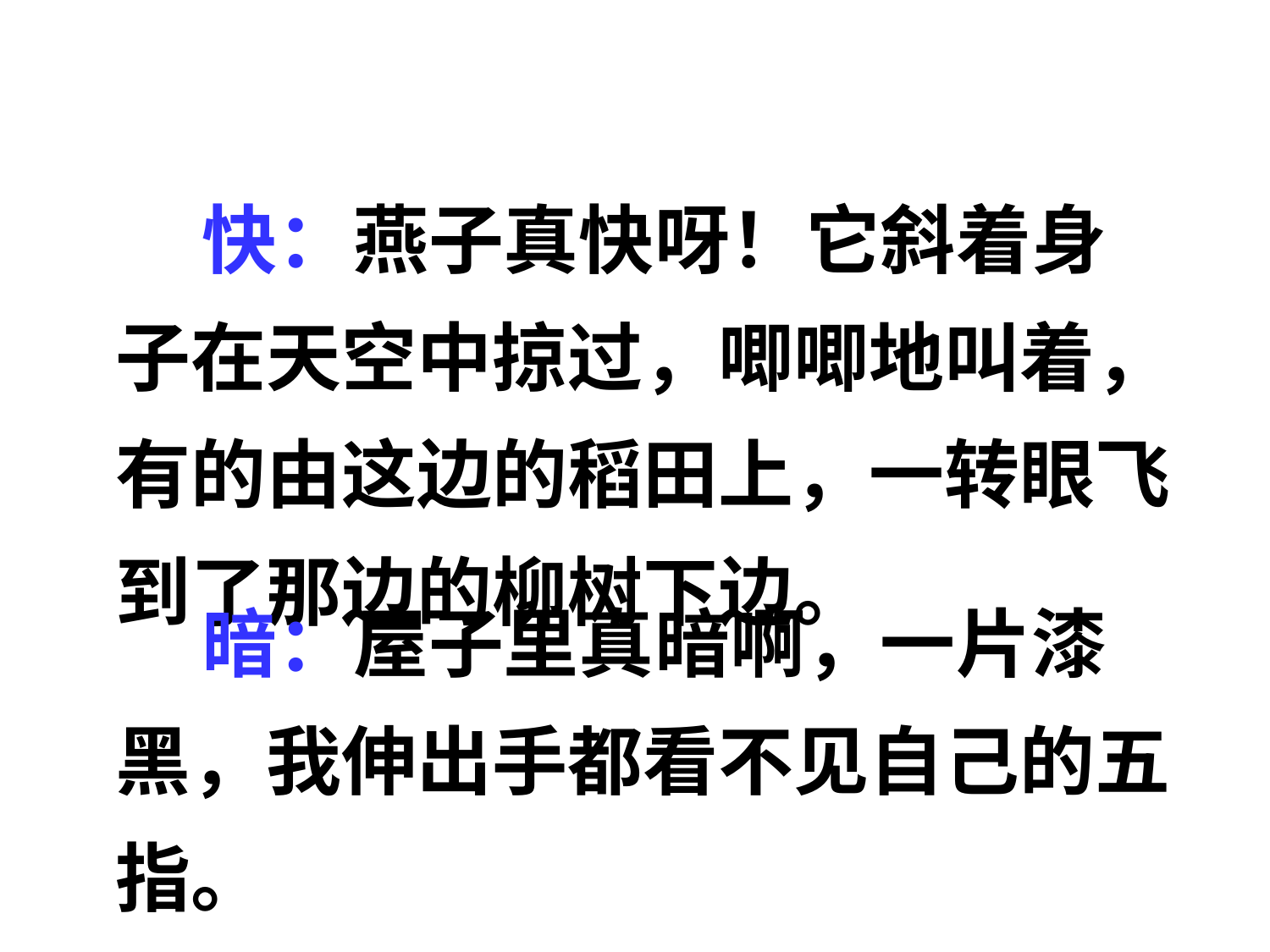

快：燕子真快呀！它斜着身子在天空中掠过，唧唧地叫着，有的由这边的稻田上，一转眼飞到了那边的柳树下边。
    暗：屋子里真暗啊，一片漆黑，我伸出手都看不见自己的五指。